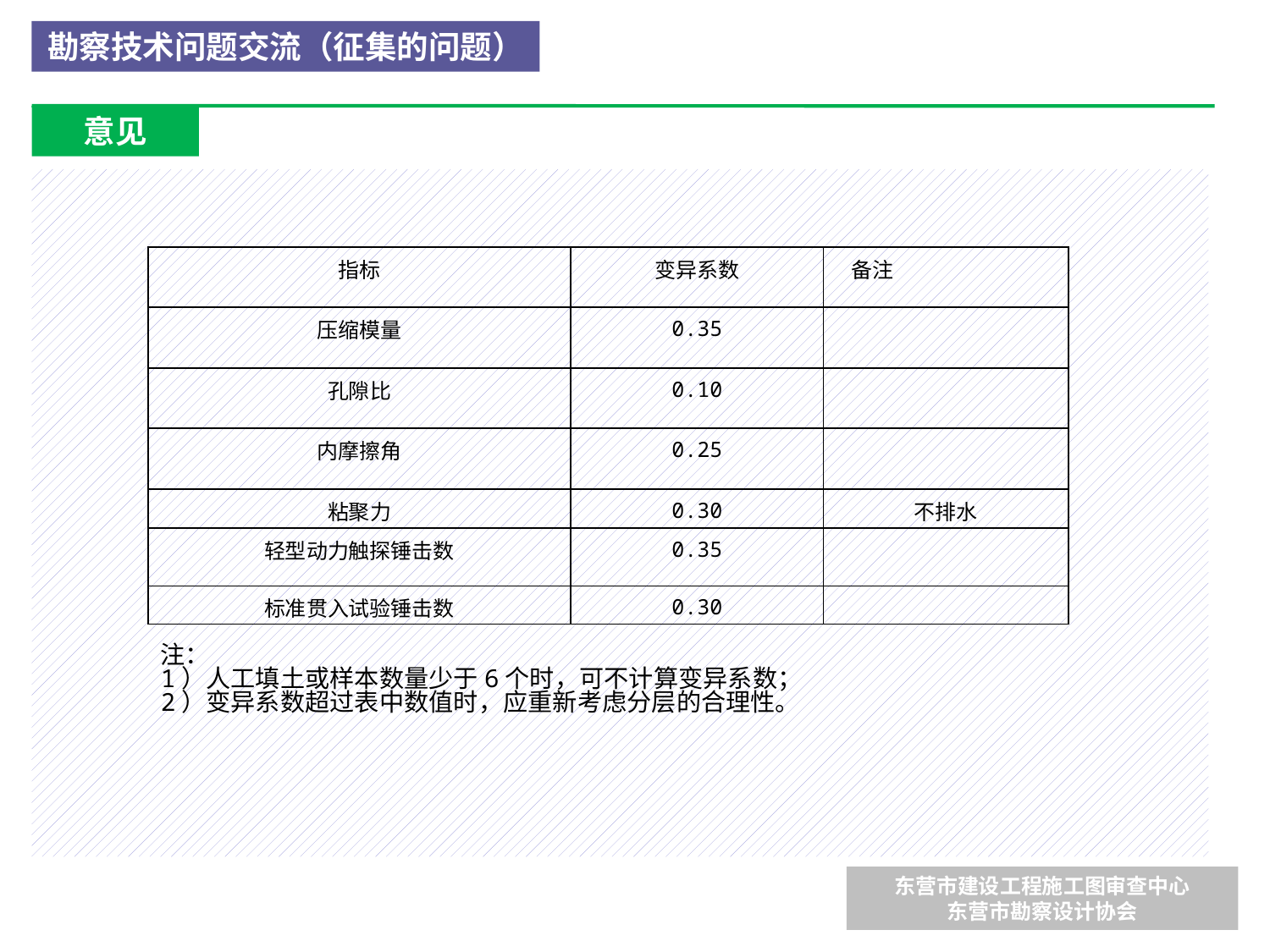

勘察技术问题交流（征集的问题）
意见

| 指标 | 变异系数 | 备注 |
| --- | --- | --- |
| 压缩模量 | 0.35 |  |
| 孔隙比 | 0.10 |  |
| 内摩擦角 | 0.25 |  |
| 粘聚力 | 0.30 | 不排水 |
| 轻型动力触探锤击数 | 0.35 |  |
| 标准贯入试验锤击数 | 0.30 |  |
注：
1）人工填土或样本数量少于6个时，可不计算变异系数；
2）变异系数超过表中数值时，应重新考虑分层的合理性。

东营市建设工程施工图审查中心
东营市勘察设计协会